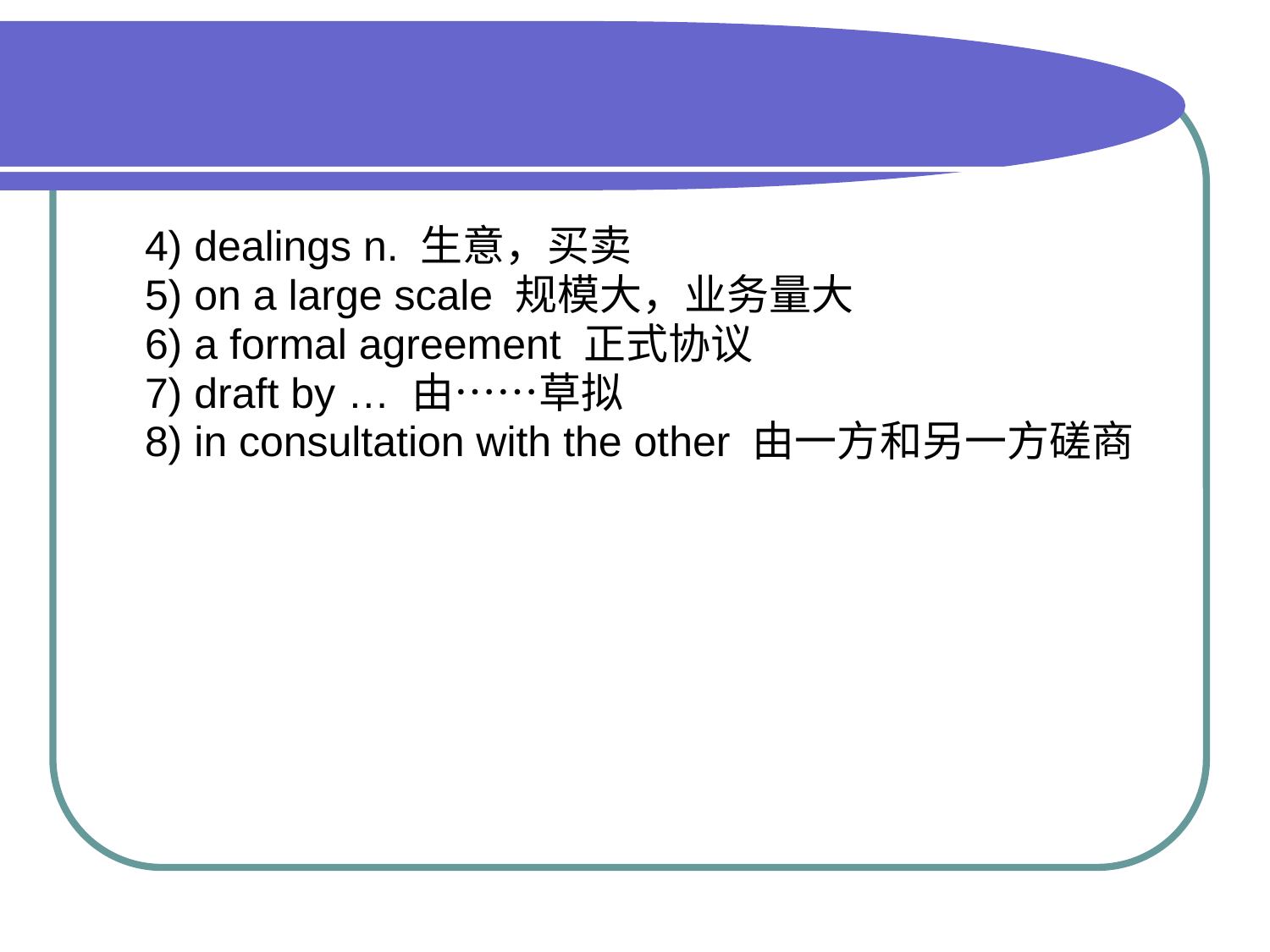

#
    4) dealings n. 生意，买卖
    5) on a large scale 规模大，业务量大
    6) a formal agreement 正式协议
    7) draft by … 由……草拟
    8) in consultation with the other 由一方和另一方磋商